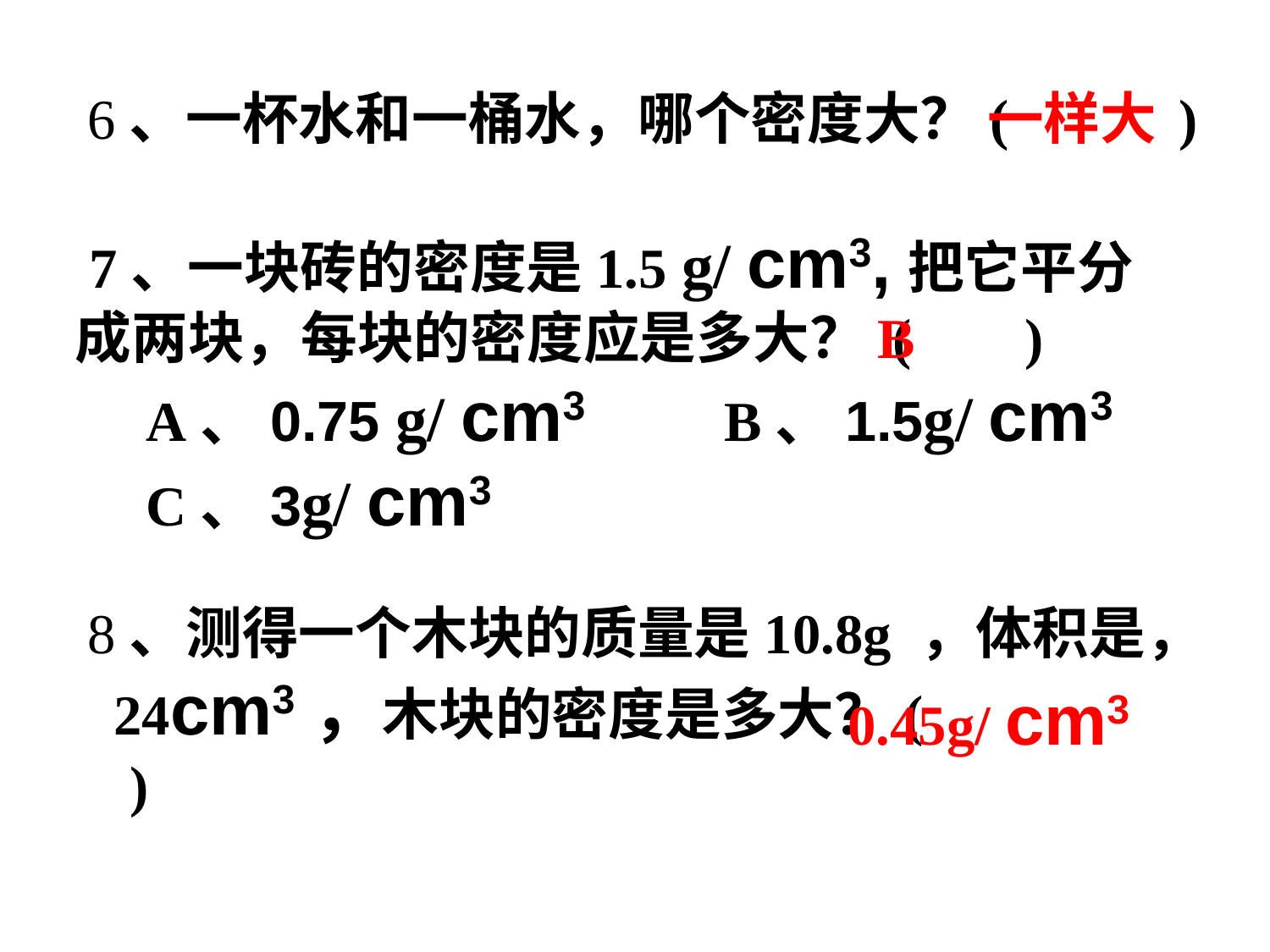

6、一杯水和一桶水，哪个密度大？(            )
一样大
 7、一块砖的密度是1.5 g/ cm3,把它平分成两块，每块的密度应是多大？ (        )
 A、0.75 g/ cm3
 B、1.5g/ cm3
 C、3g/ cm3
B
8、测得一个木块的质量是10.8g ，体积是， 24cm3，木块的密度是多大？(                      )
0.45g/ cm3